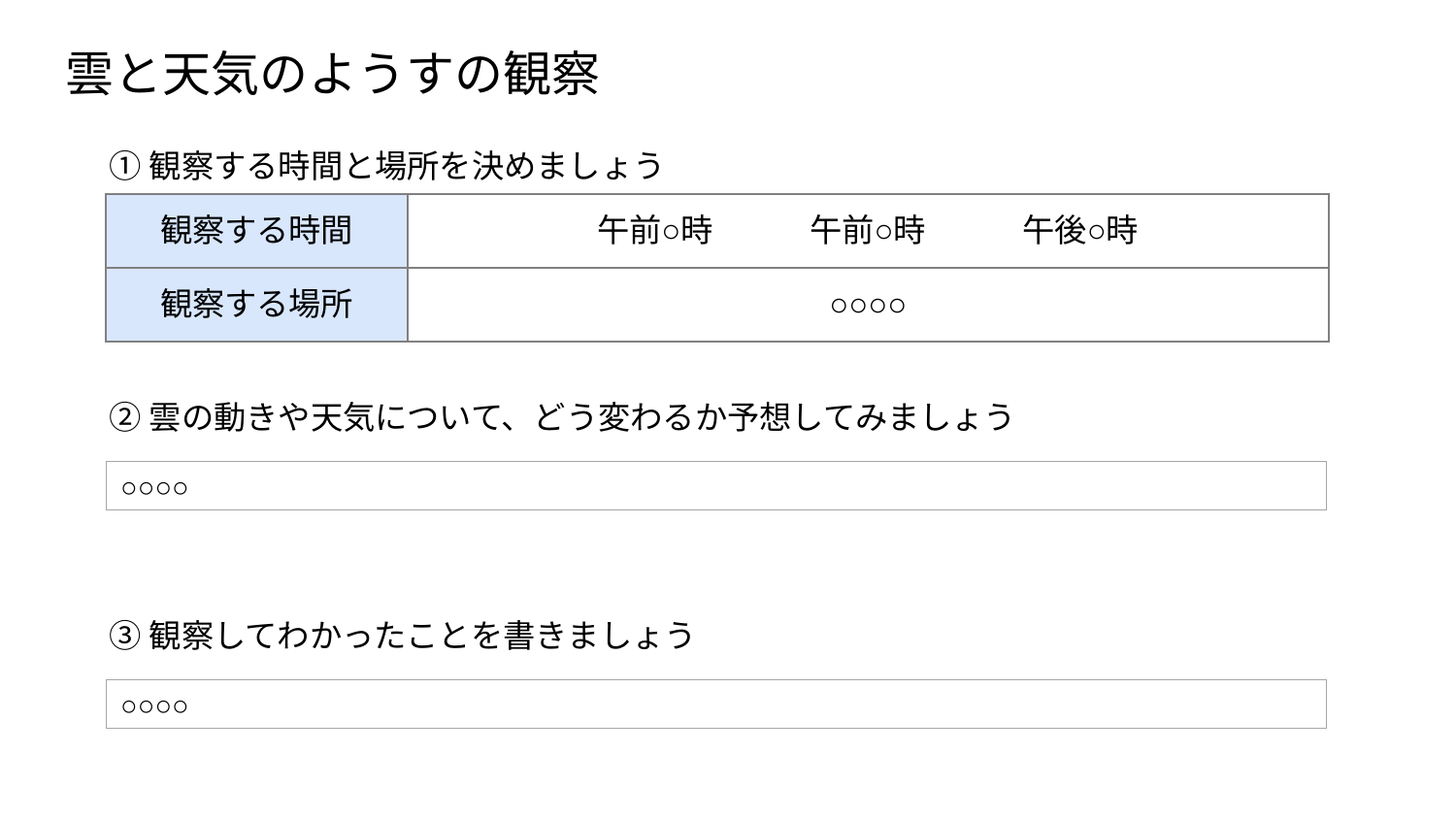

雲と天気のようすの観察
①観察する時間と場所を決めましょう
| 観察する時間 | 午前○時　　　午前○時　　　午後○時 |
| --- | --- |
| 観察する場所 | ○○○○ |
②雲の動きや天気について、どう変わるか予想してみましょう
○○○○
③観察してわかったことを書きましょう
○○○○